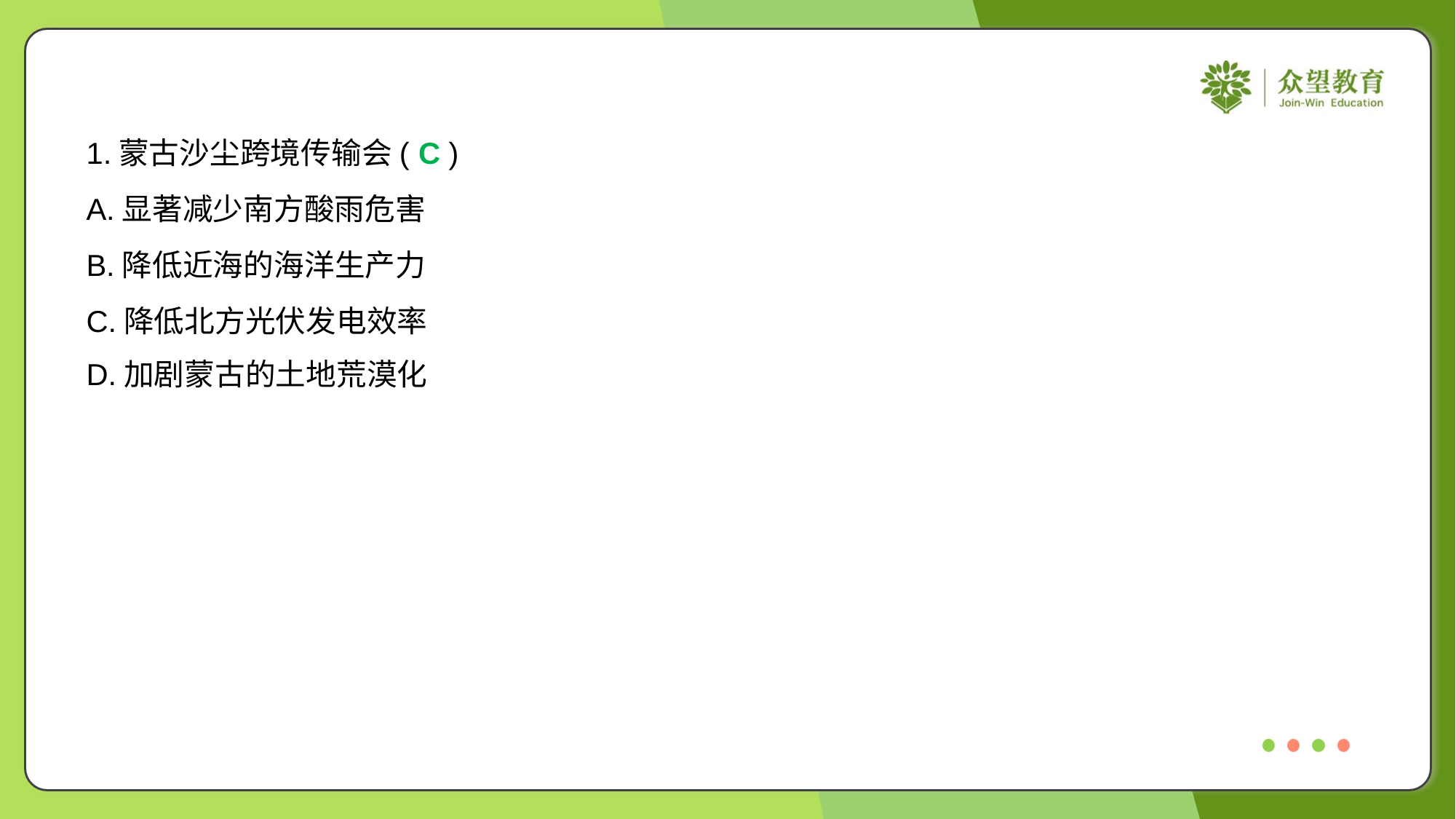

1.蒙古沙尘跨境传输会(     )
C
A.显著减少南方酸雨危害
B.降低近海的海洋生产力
C.降低北方光伏发电效率
D.加剧蒙古的土地荒漠化